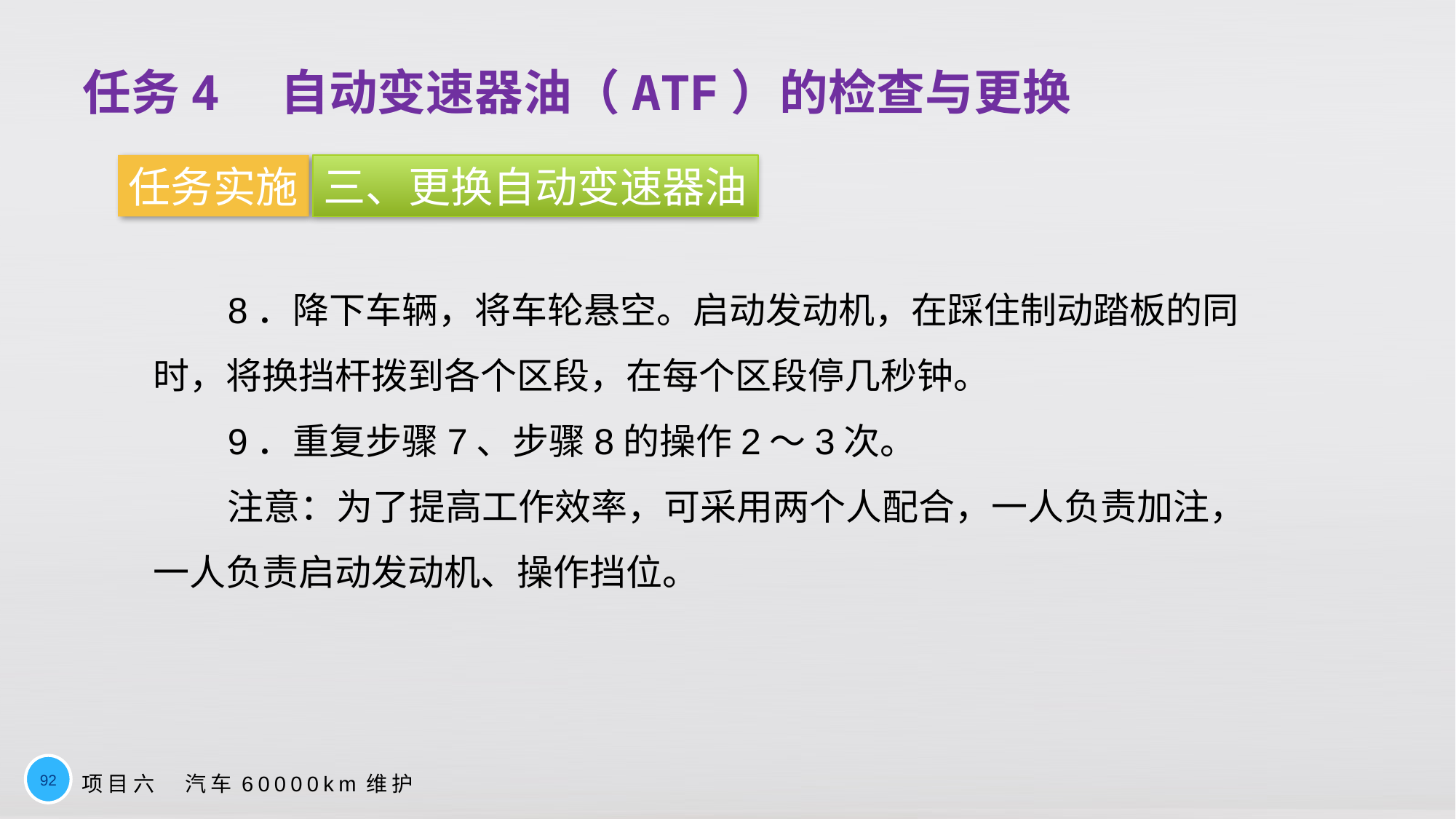

任务4　自动变速器油（ATF）的检查与更换
任务实施
三、更换自动变速器油
8．降下车辆，将车轮悬空。启动发动机，在踩住制动踏板的同时，将换挡杆拨到各个区段，在每个区段停几秒钟。
9．重复步骤7、步骤8的操作2～3次。
注意：为了提高工作效率，可采用两个人配合，一人负责加注，一人负责启动发动机、操作挡位。
92